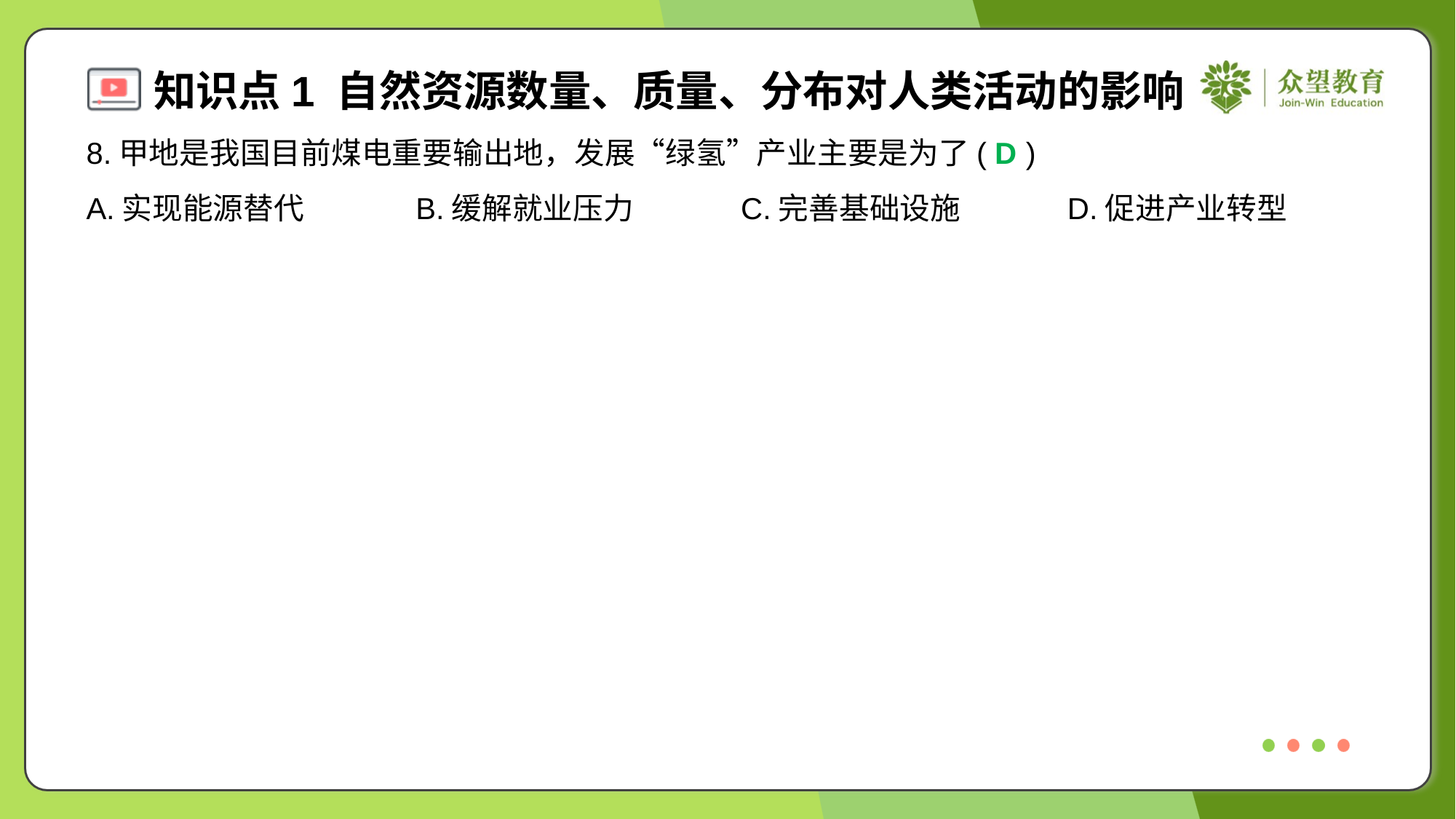

8.甲地是我国目前煤电重要输出地，发展“绿氢”产业主要是为了(     )
D
A.实现能源替代	B.缓解就业压力	C.完善基础设施	D.促进产业转型